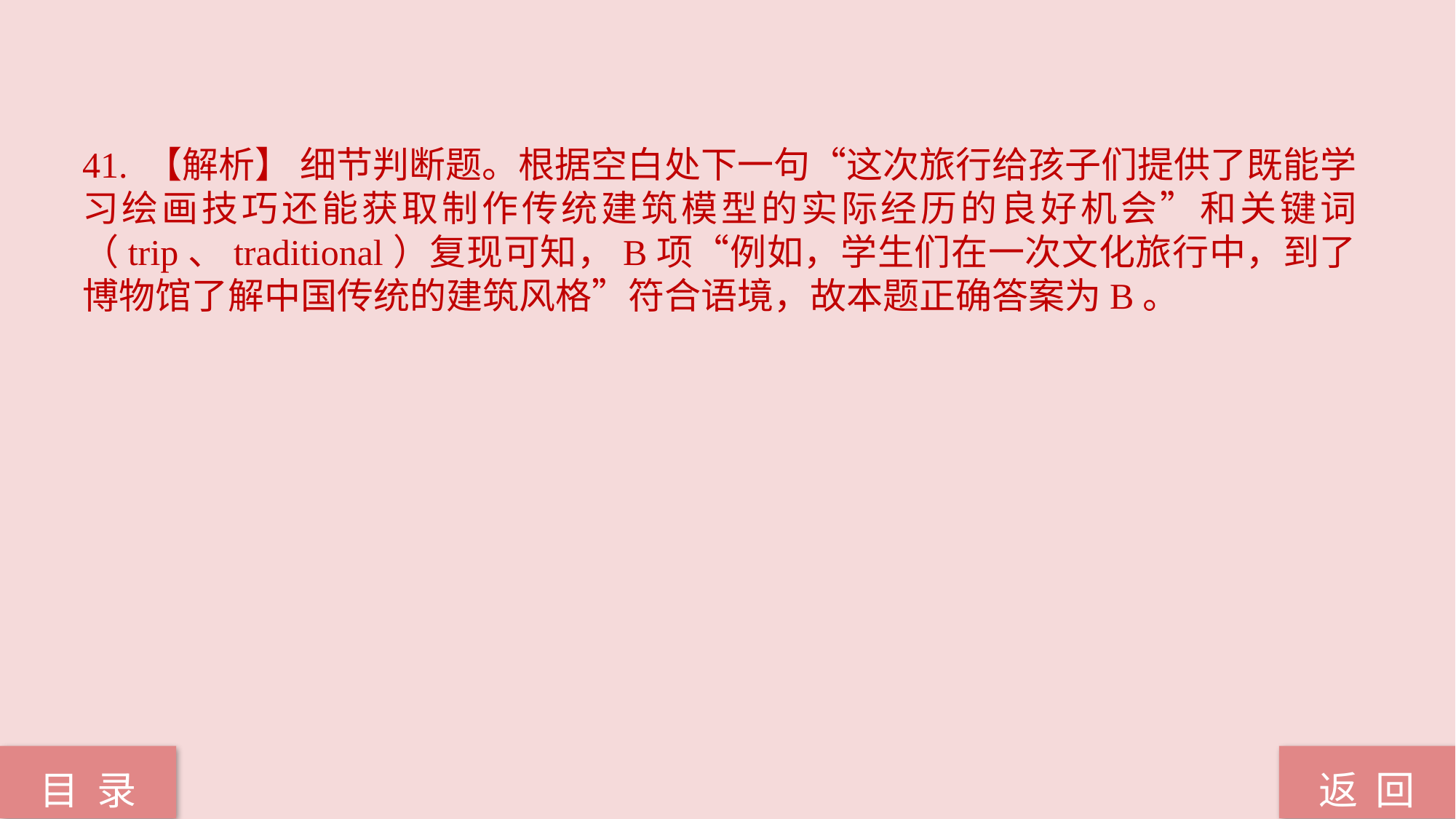

41. 【解析】 细节判断题。根据空白处下一句“这次旅行给孩子们提供了既能学习绘画技巧还能获取制作传统建筑模型的实际经历的良好机会”和关键词（trip、traditional）复现可知，B项“例如，学生们在一次文化旅行中，到了博物馆了解中国传统的建筑风格”符合语境，故本题正确答案为B。
返  回